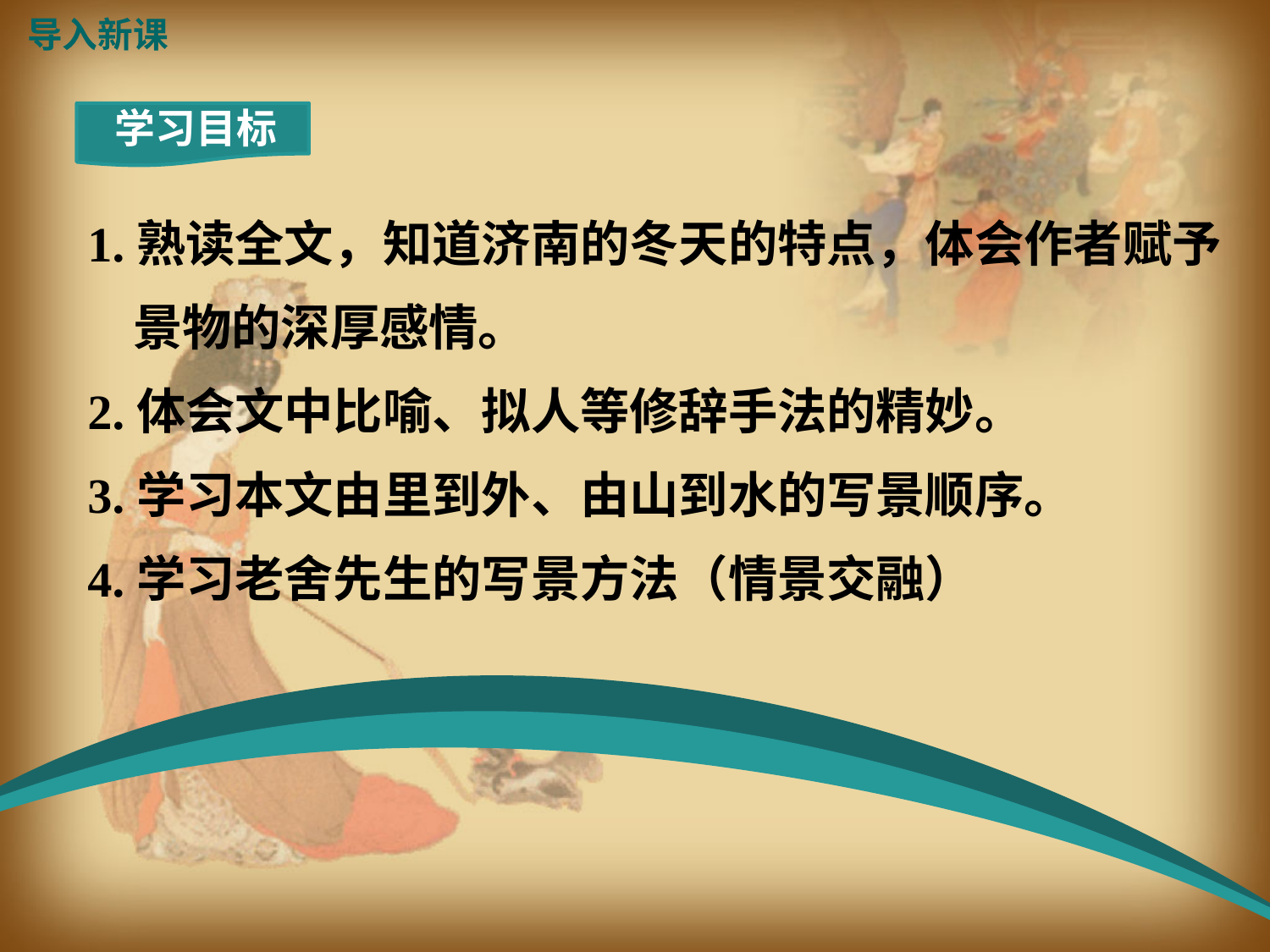

导入新课
学习目标

1.熟读全文，知道济南的冬天的特点，体会作者赋予
   景物的深厚感情。
2.体会文中比喻、拟人等修辞手法的精妙。
3.学习本文由里到外、由山到水的写景顺序。
4.学习老舍先生的写景方法（情景交融）